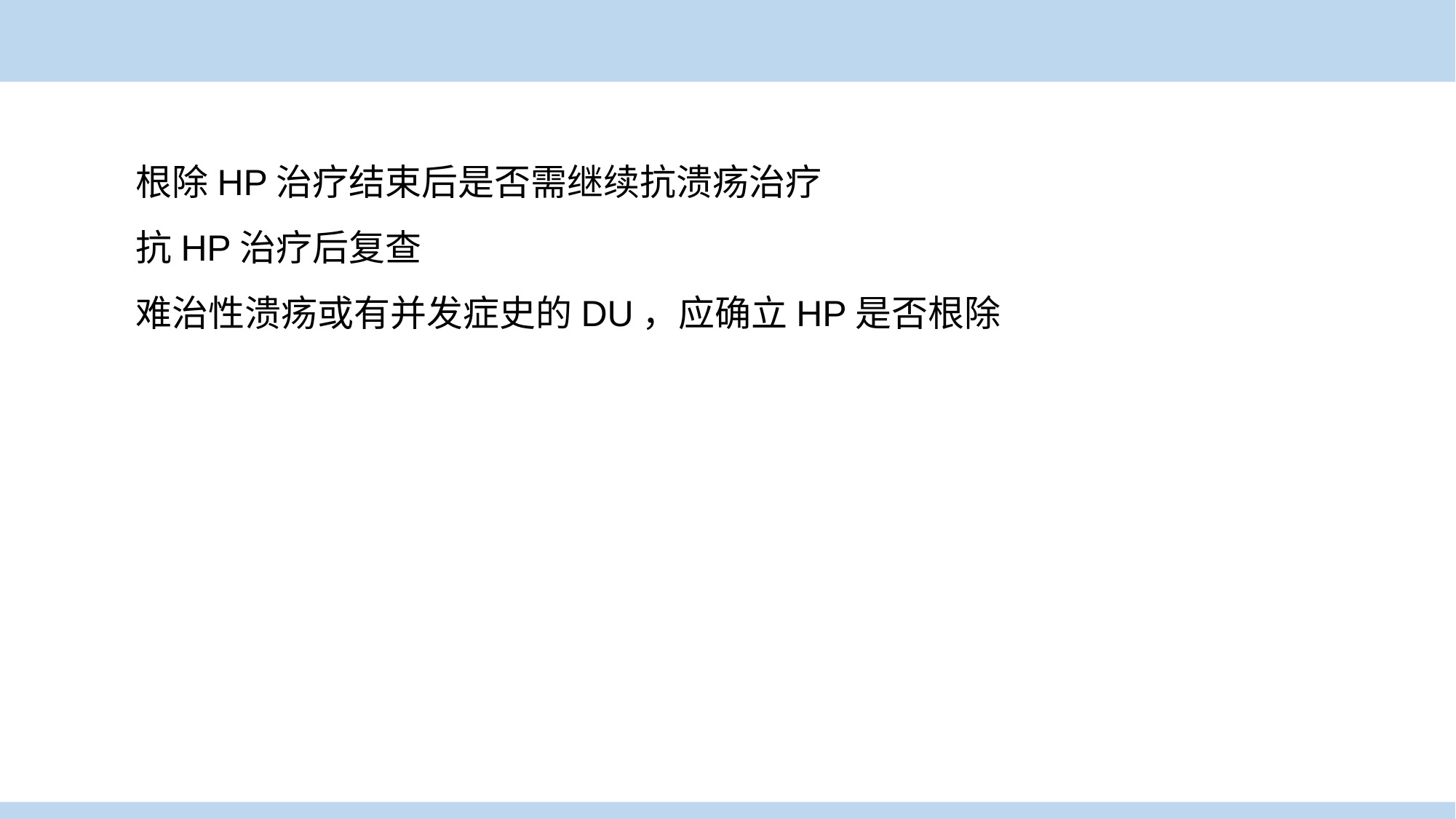

根除HP治疗结束后是否需继续抗溃疡治疗
抗HP治疗后复查
难治性溃疡或有并发症史的DU，应确立HP是否根除